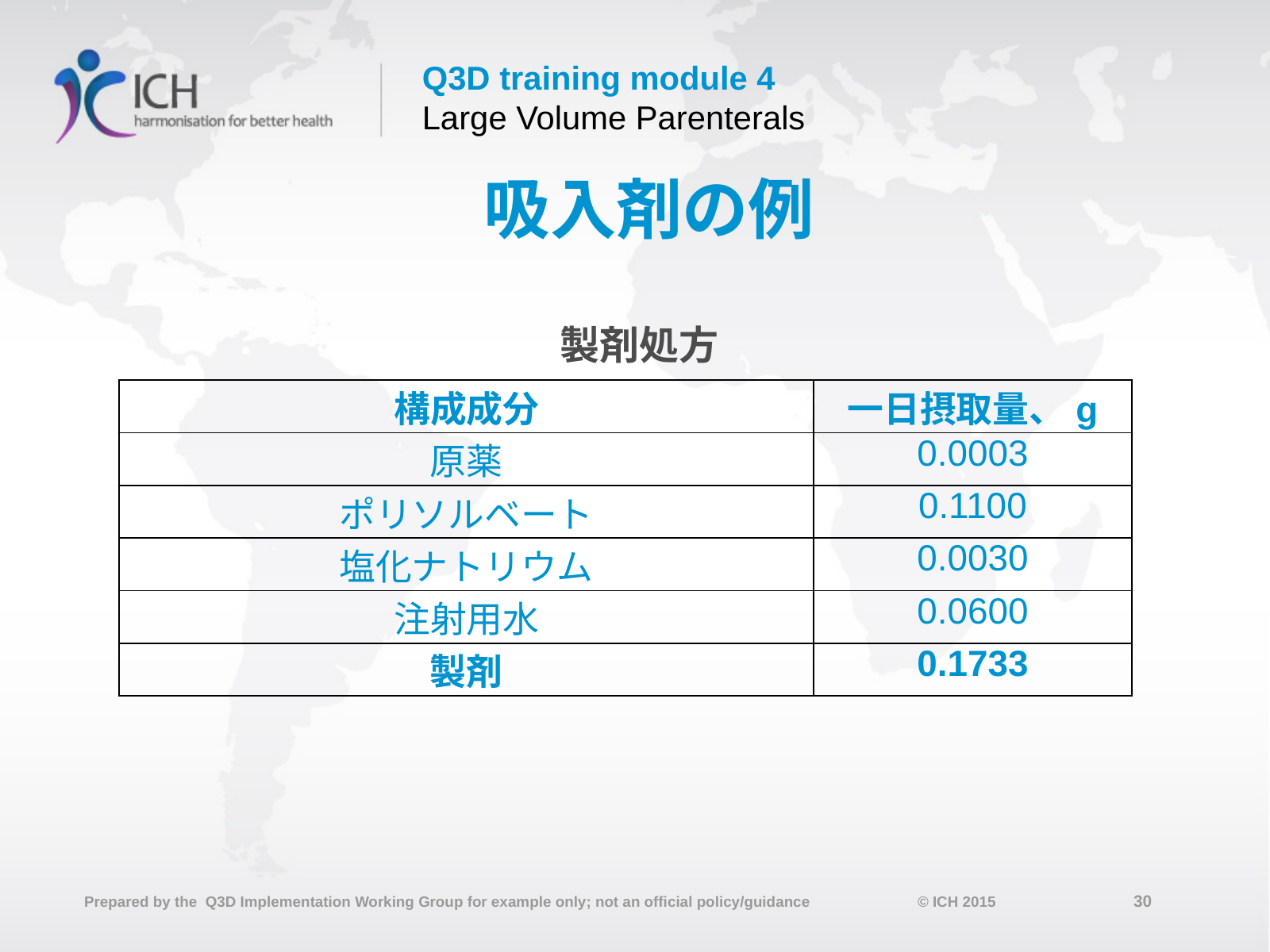

# 吸入剤の例
製剤処方
| 構成成分 | 一日摂取量、g |
| --- | --- |
| 原薬 | 0.0003 |
| ポリソルベート | 0.1100 |
| 塩化ナトリウム | 0.0030 |
| 注射用水 | 0.0600 |
| 製剤 | 0.1733 |